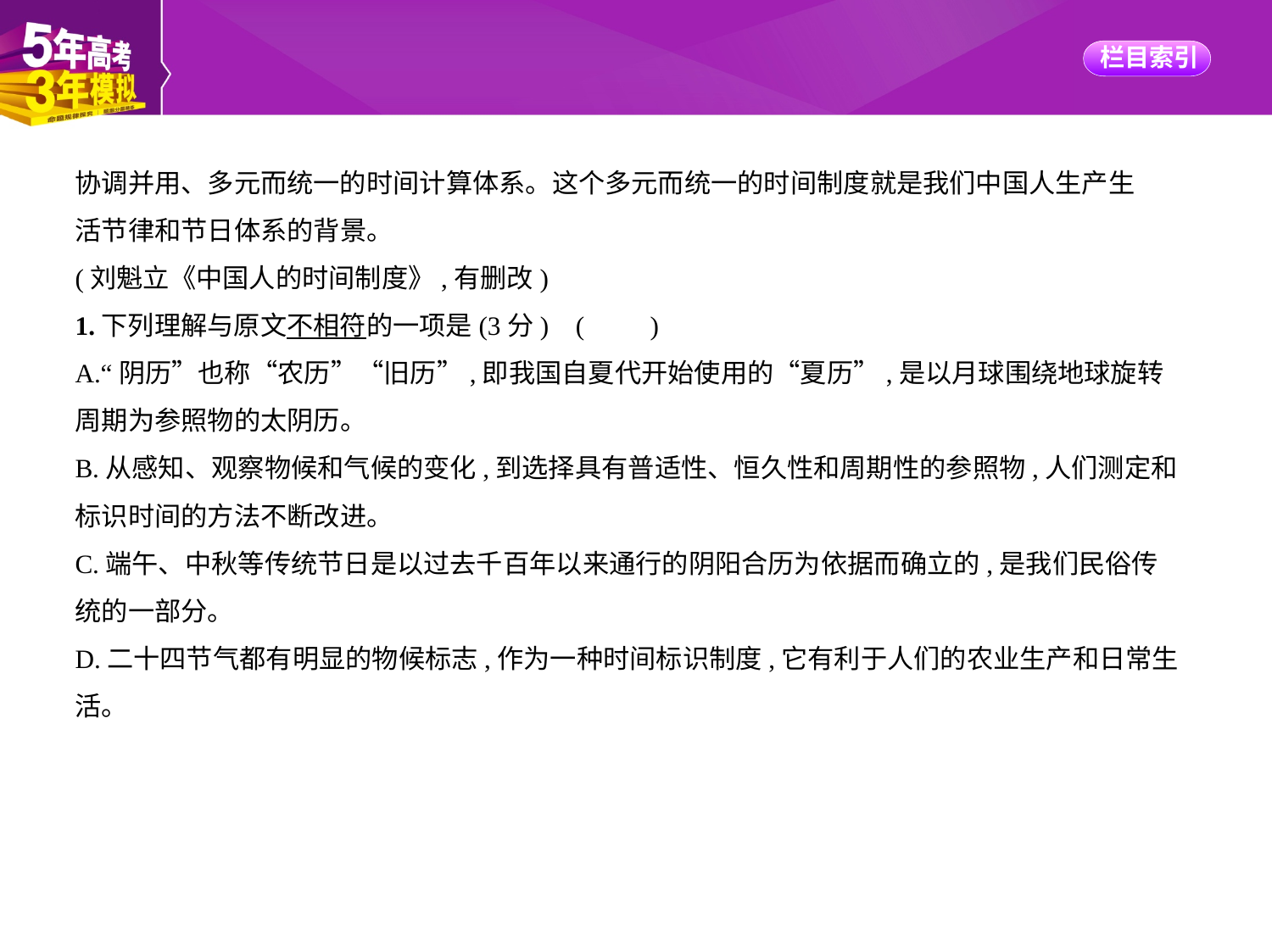

协调并用、多元而统一的时间计算体系。这个多元而统一的时间制度就是我们中国人生产生
活节律和节日体系的背景。
(刘魁立《中国人的时间制度》,有删改)
1.下列理解与原文不相符的一项是(3分) (　　)
A.“阴历”也称“农历”“旧历”,即我国自夏代开始使用的“夏历”,是以月球围绕地球旋转
周期为参照物的太阴历。
B.从感知、观察物候和气候的变化,到选择具有普适性、恒久性和周期性的参照物,人们测定和
标识时间的方法不断改进。
C.端午、中秋等传统节日是以过去千百年以来通行的阴阳合历为依据而确立的,是我们民俗传
统的一部分。
D.二十四节气都有明显的物候标志,作为一种时间标识制度,它有利于人们的农业生产和日常生
活。